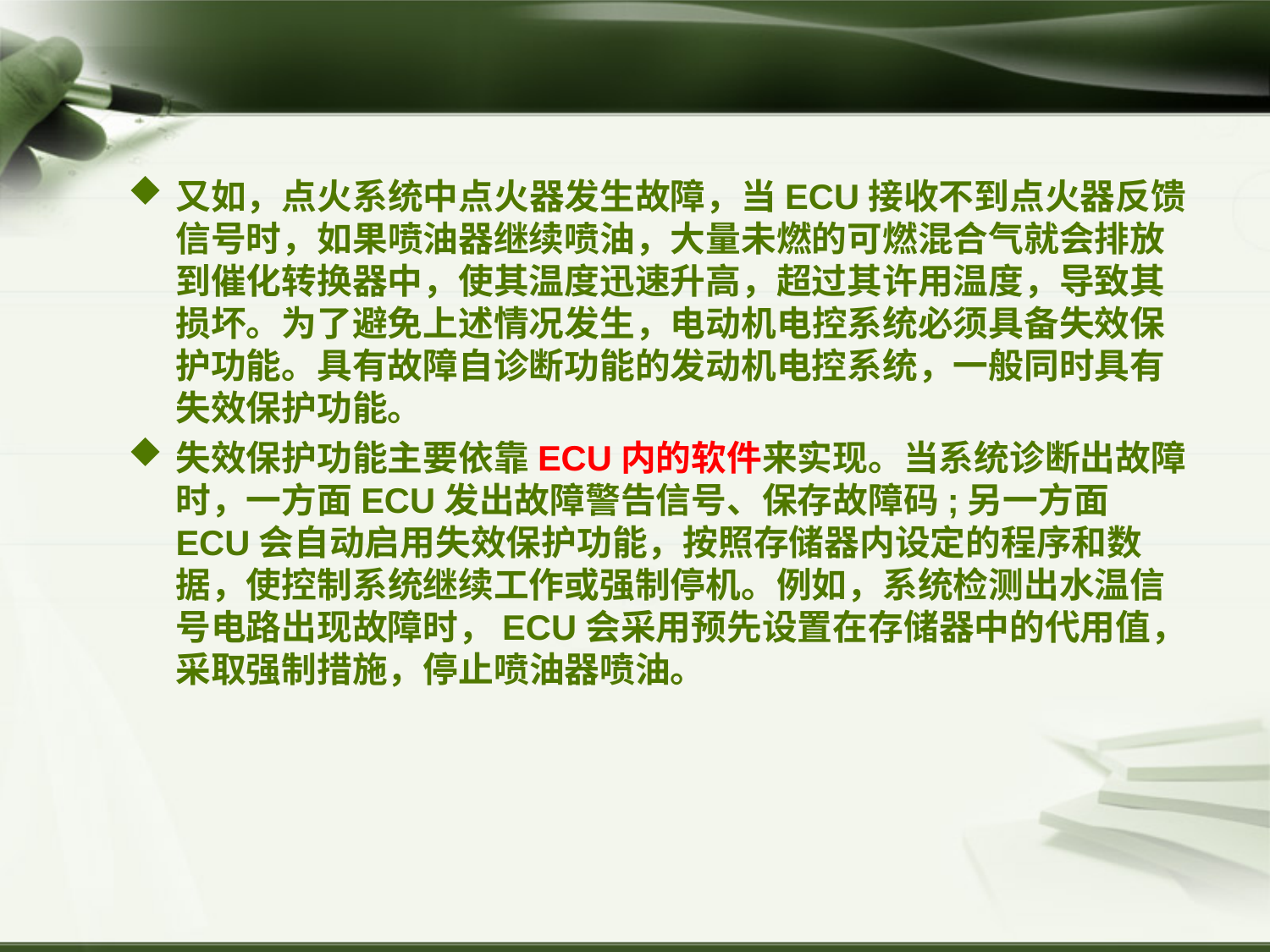

#
又如，点火系统中点火器发生故障，当ECU接收不到点火器反馈信号时，如果喷油器继续喷油，大量未燃的可燃混合气就会排放到催化转换器中，使其温度迅速升高，超过其许用温度，导致其损坏。为了避免上述情况发生，电动机电控系统必须具备失效保护功能。具有故障自诊断功能的发动机电控系统，一般同时具有失效保护功能。
失效保护功能主要依靠ECU内的软件来实现。当系统诊断出故障时，一方面ECU发出故障警告信号、保存故障码;另一方面ECU会自动启用失效保护功能，按照存储器内设定的程序和数据，使控制系统继续工作或强制停机。例如，系统检测出水温信号电路出现故障时，ECU会采用预先设置在存储器中的代用值，采取强制措施，停止喷油器喷油。